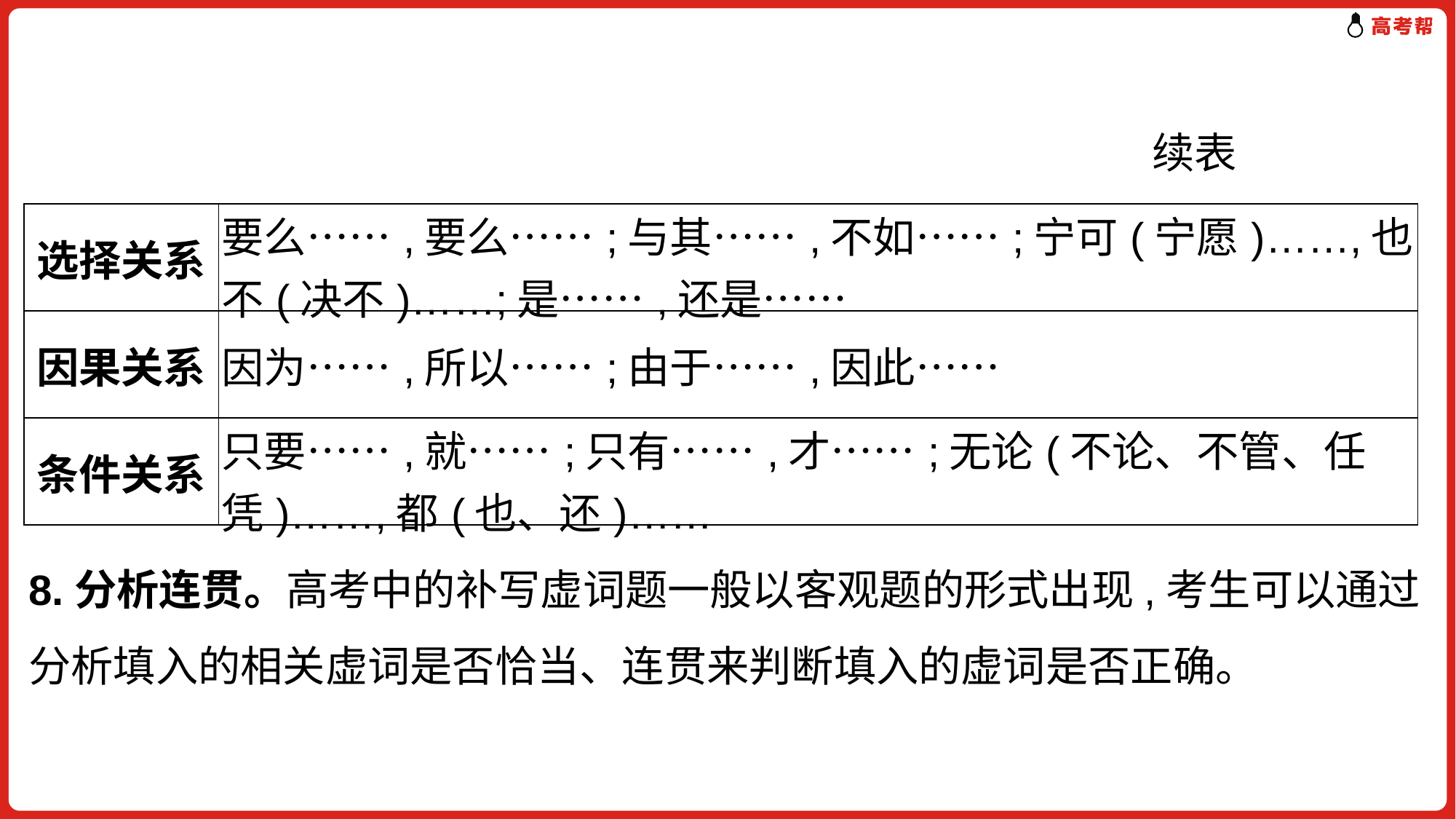

8.分析连贯。高考中的补写虚词题一般以客观题的形式出现,考生可以通过分析填入的相关虚词是否恰当、连贯来判断填入的虚词是否正确。
续表
| 选择关系 | 要么……,要么……;与其……,不如……;宁可(宁愿)……,也不(决不)……;是……,还是…… |
| --- | --- |
| 因果关系 | 因为……,所以……;由于……,因此…… |
| 条件关系 | 只要……,就……;只有……,才……;无论(不论、不管、任凭)……,都(也、还)…… |